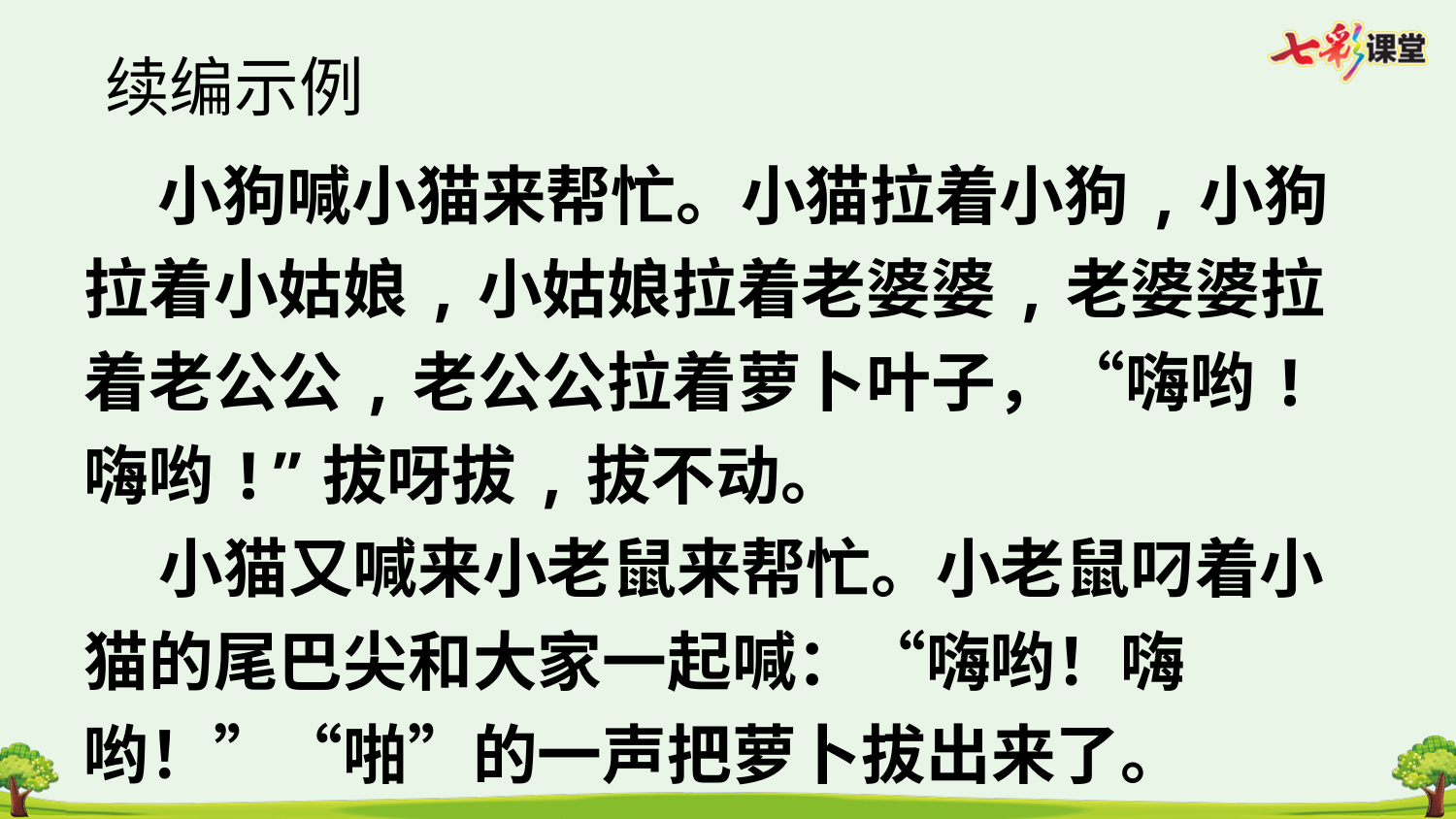

续编示例
    小狗喊小猫来帮忙。小猫拉着小狗,小狗拉着小姑娘,小姑娘拉着老婆婆,老婆婆拉着老公公,老公公拉着萝卜叶子，“嗨哟!嗨哟!”拔呀拔,拔不动。
    小猫又喊来小老鼠来帮忙。小老鼠叼着小猫的尾巴尖和大家一起喊：“嗨哟！嗨哟！”“啪”的一声把萝卜拔出来了。